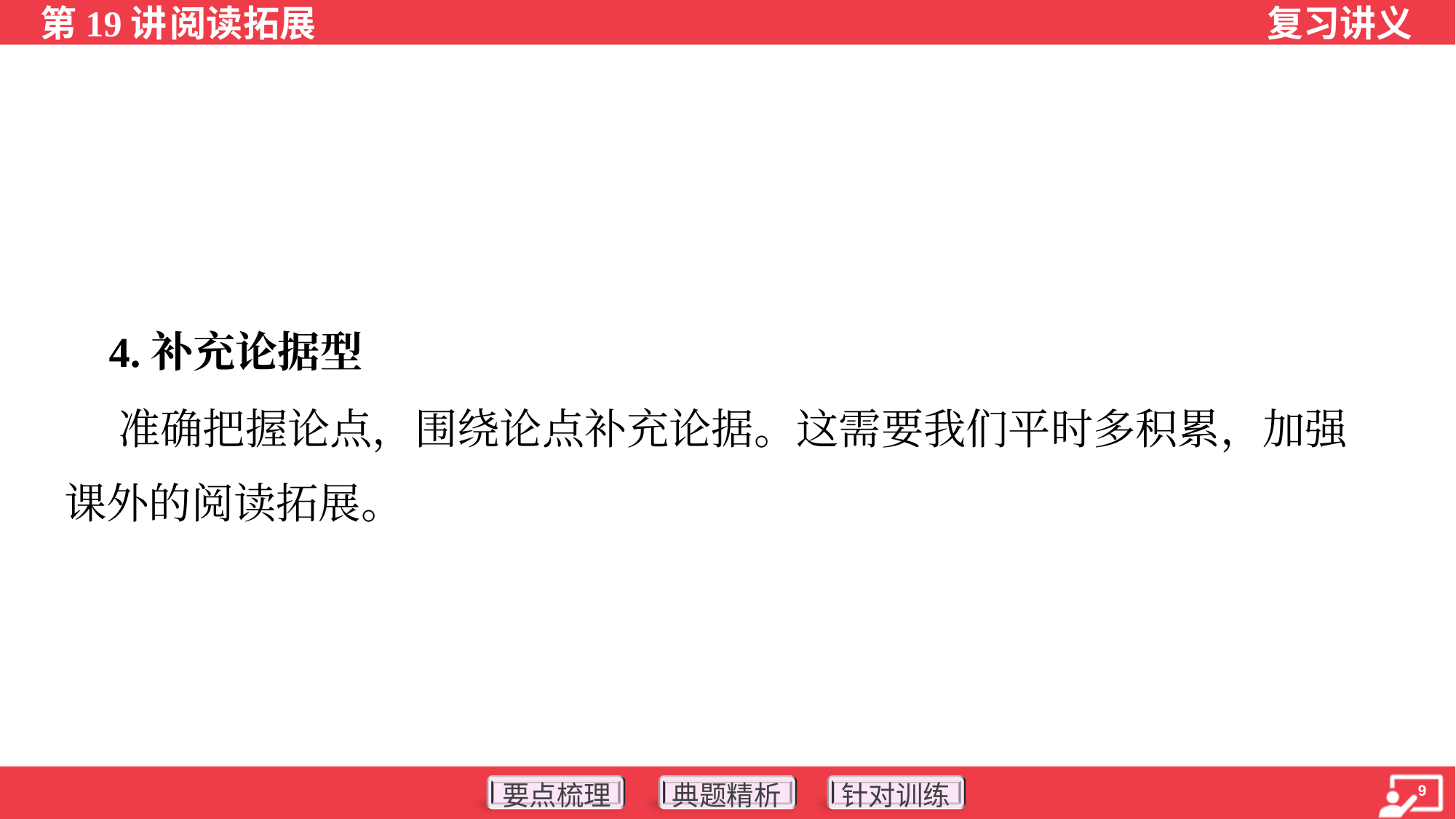

4.补充论据型
    准确把握论点，围绕论点补充论据。这需要我们平时多积累，加强
课外的阅读拓展。